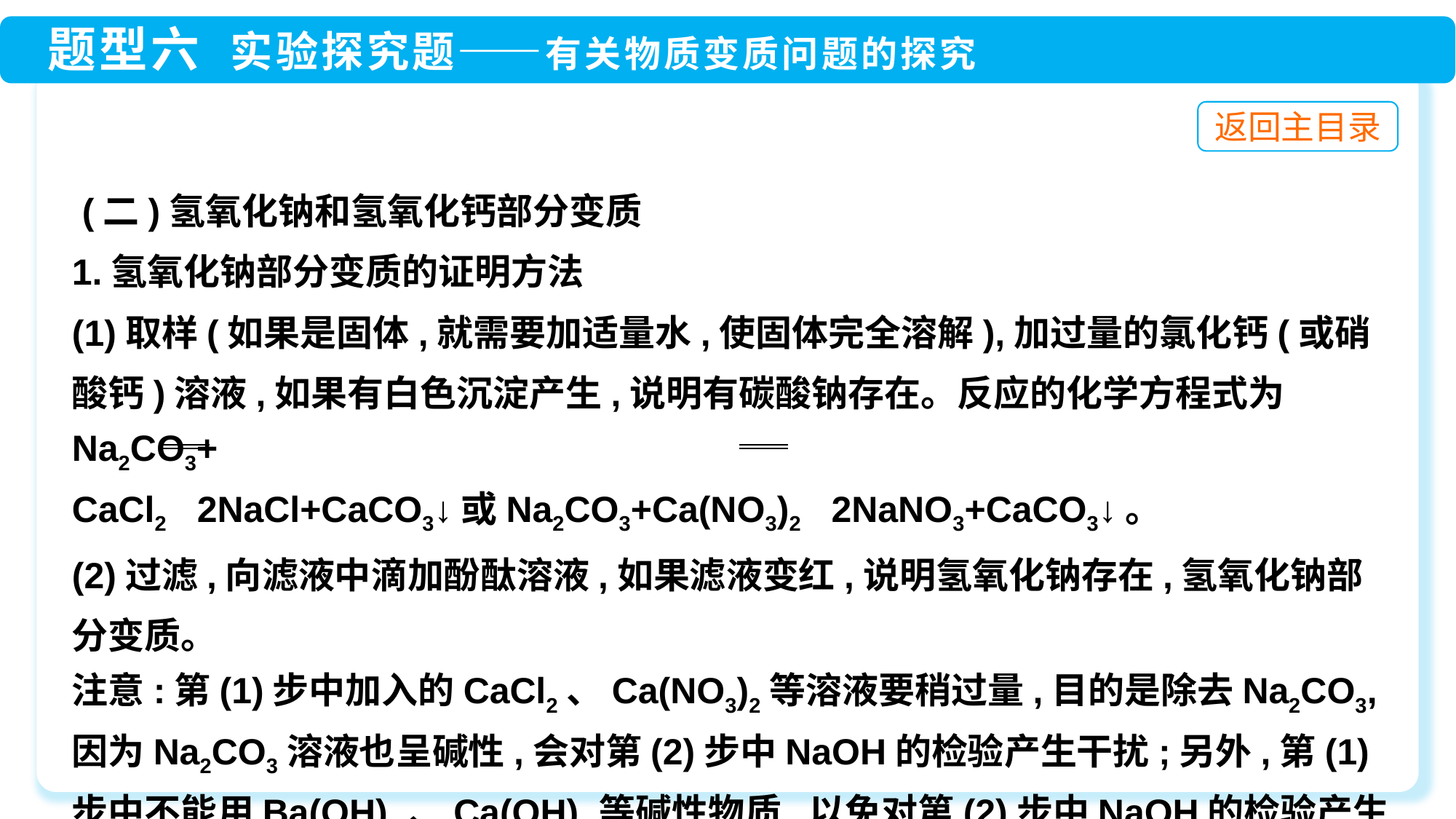

(二)氢氧化钠和氢氧化钙部分变质
1.氢氧化钠部分变质的证明方法
(1)取样(如果是固体,就需要加适量水,使固体完全溶解),加过量的氯化钙(或硝酸钙)溶液,如果有白色沉淀产生,说明有碳酸钠存在。反应的化学方程式为Na2CO3+
CaCl2   2NaCl+CaCO3↓或Na2CO3+Ca(NO3)2   2NaNO3+CaCO3↓。
(2)过滤,向滤液中滴加酚酞溶液,如果滤液变红,说明氢氧化钠存在,氢氧化钠部分变质。
注意:第(1)步中加入的CaCl2、Ca(NO3)2等溶液要稍过量,目的是除去Na2CO3,因为Na2CO3溶液也呈碱性,会对第(2)步中NaOH的检验产生干扰;另外,第(1)步中不能用Ba(OH)2、Ca(OH)2等碱性物质,以免对第(2)步中NaOH的检验产生干扰。